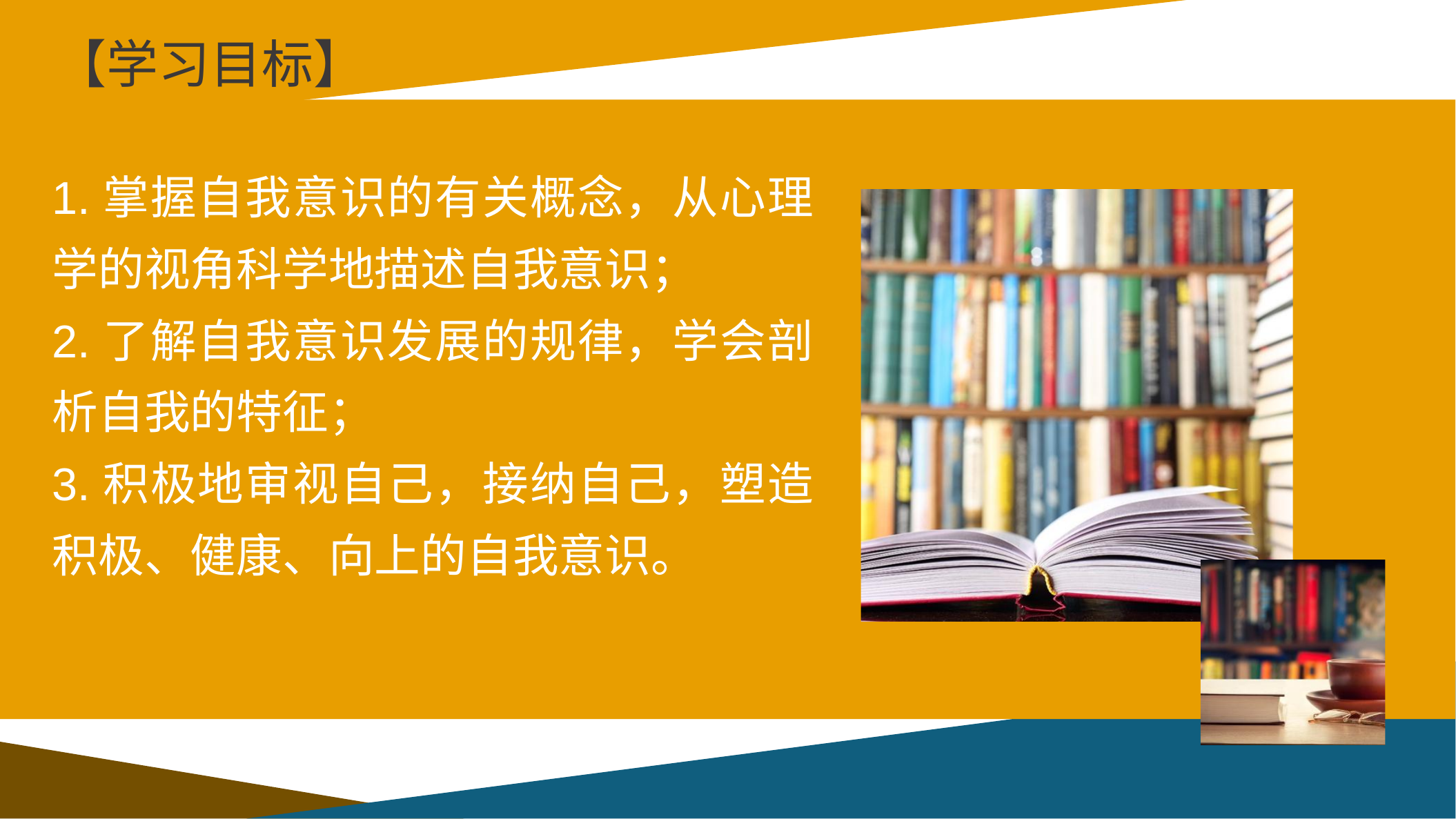

【学习目标】

1.掌握自我意识的有关概念，从心理学的视角科学地描述自我意识；
2.了解自我意识发展的规律，学会剖析自我的特征；
3.积极地审视自己，接纳自己，塑造积极、健康、向上的自我意识。